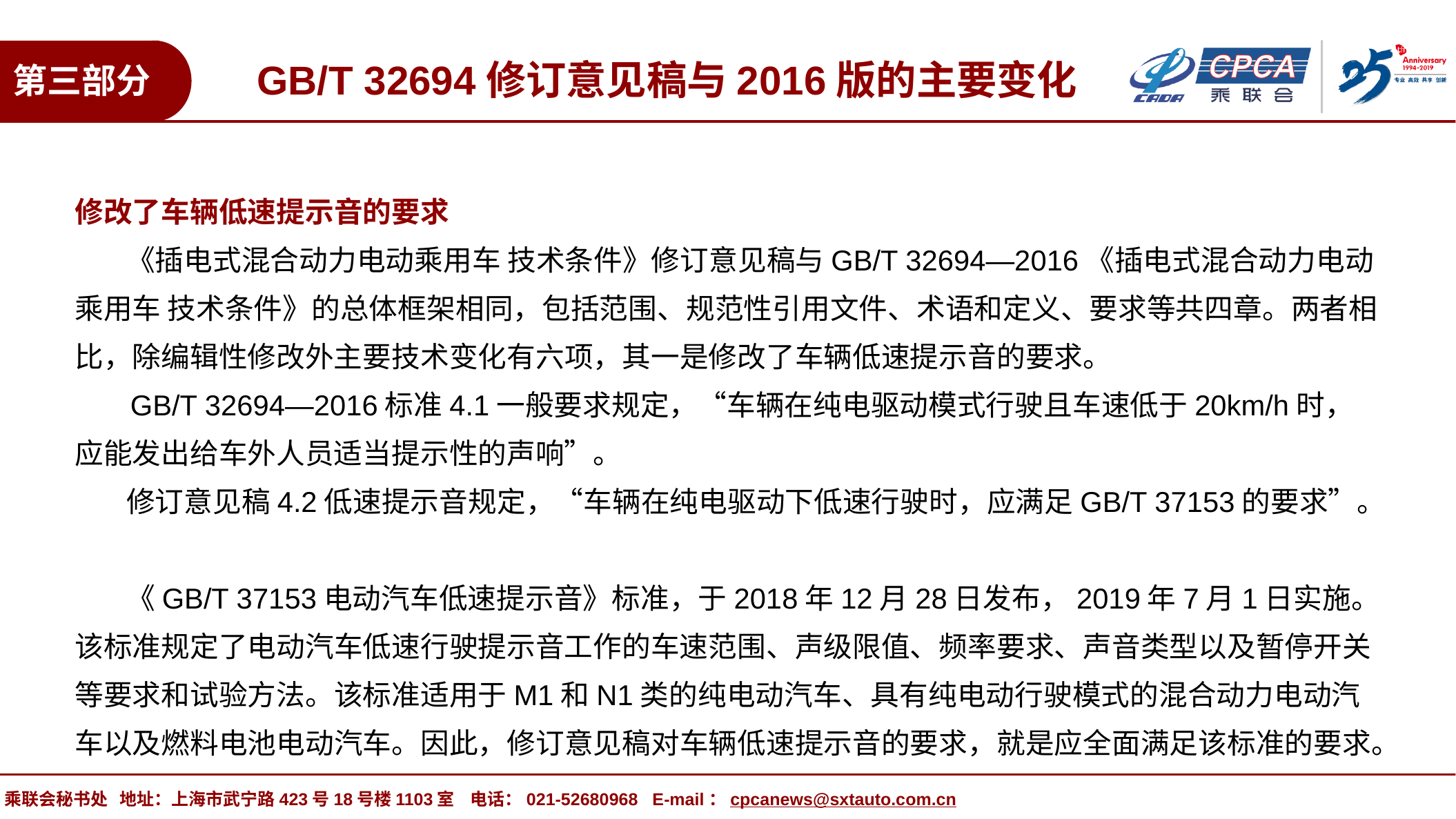

GB/T 32694修订意见稿与2016版的主要变化
第三部分
修改了车辆低速提示音的要求
       《插电式混合动力电动乘用车 技术条件》修订意见稿与GB/T 32694—2016《插电式混合动力电动乘用车 技术条件》的总体框架相同，包括范围、规范性引用文件、术语和定义、要求等共四章。两者相比，除编辑性修改外主要技术变化有六项，其一是修改了车辆低速提示音的要求。
       GB/T 32694—2016标准4.1一般要求规定，“车辆在纯电驱动模式行驶且车速低于20km/h时，应能发出给车外人员适当提示性的声响”。
       修订意见稿4.2低速提示音规定，“车辆在纯电驱动下低速行驶时，应满足GB/T 37153的要求”。
       《GB/T 37153电动汽车低速提示音》标准，于2018年12月28日发布，2019年7月1日实施。该标准规定了电动汽车低速行驶提示音工作的车速范围、声级限值、频率要求、声音类型以及暂停开关等要求和试验方法。该标准适用于M1和N1类的纯电动汽车、具有纯电动行驶模式的混合动力电动汽车以及燃料电池电动汽车。因此，修订意见稿对车辆低速提示音的要求，就是应全面满足该标准的要求。